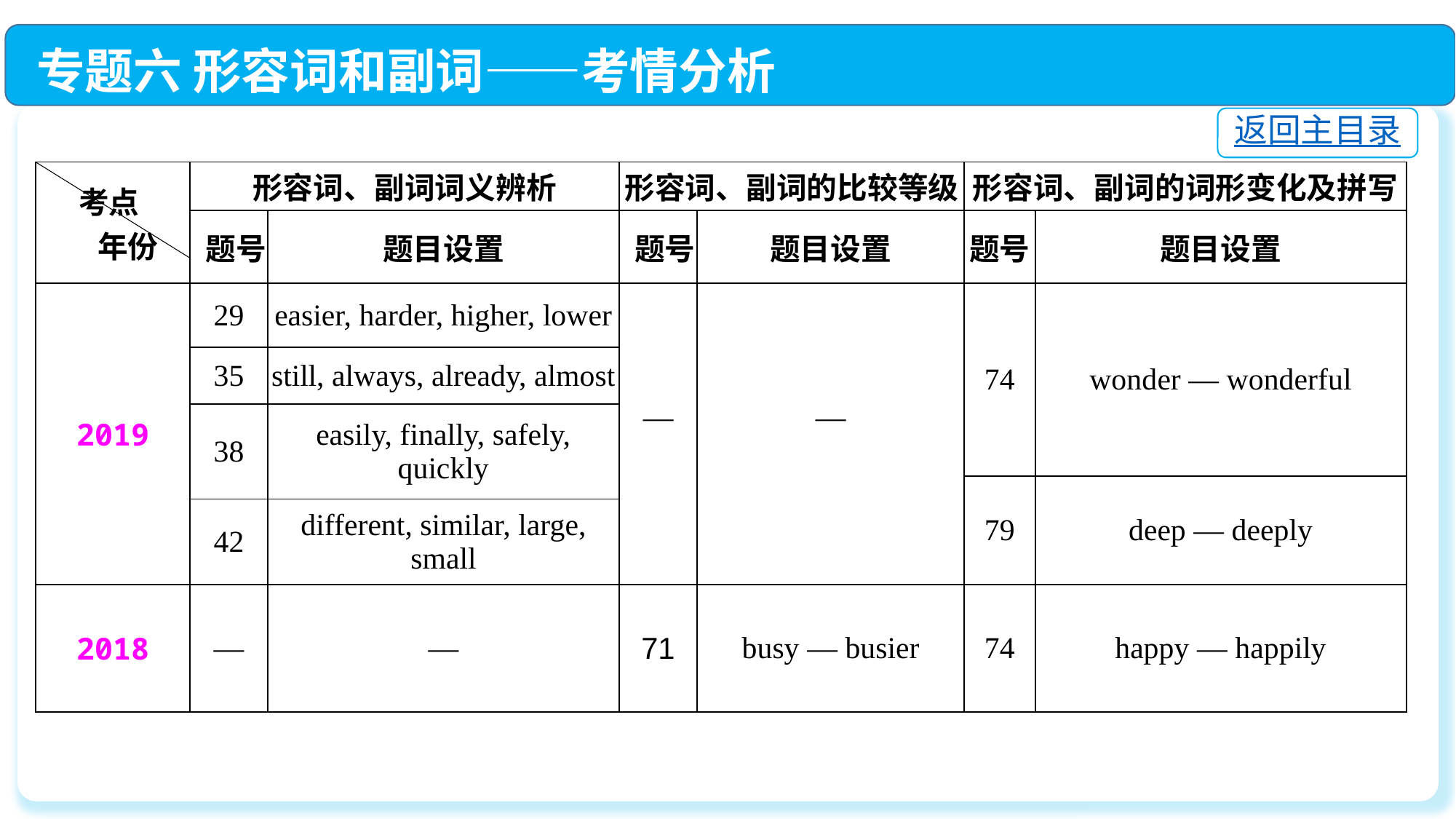

专题六 形容词和副词——考情分析

返回主目录
| 考点 年份 | 形容词、副词词义辨析 |  | 形容词、副词的比较等级 |  | 形容词、副词的词形变化及拼写 |  |
| --- | --- | --- | --- | --- | --- | --- |
|  | 题号 | 题目设置 | 题号 | 题目设置 | 题号 | 题目设置 |
| 2019 | 29 | easier, harder, higher, lower | — | — | 74 | wonder — wonderful |
|  | 35 | still, always, already, almost |  |  |  |  |
|  | 38 | easily, finally, safely, quickly |  |  |  |  |
|  |  |  |  |  | 79 | deep — deeply |
|  | 42 | different, similar, large, small |  |  |  |  |
| 2018 | — | — | 71 | busy — busier | 74 | happy — happily |